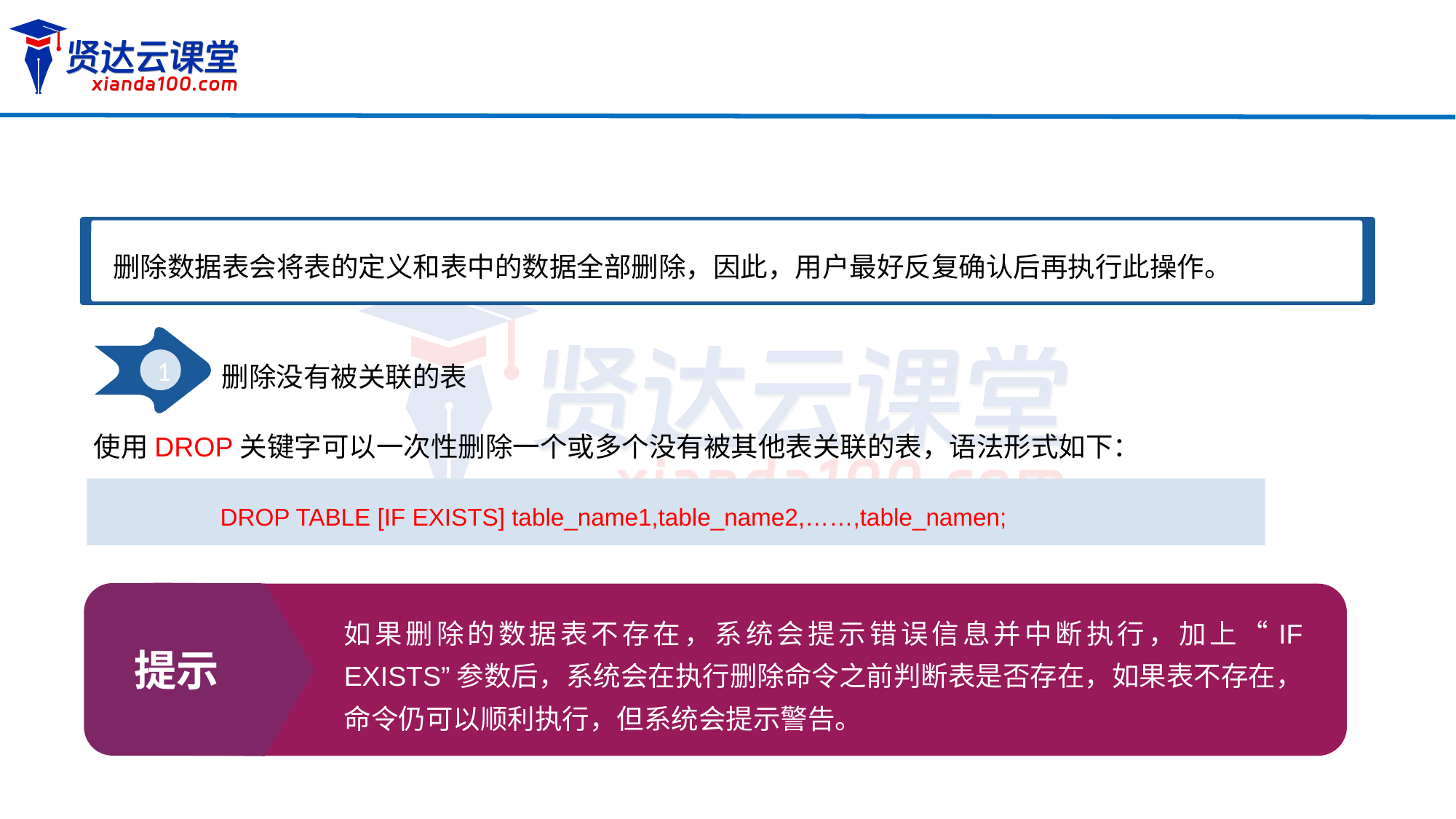

删除数据表会将表的定义和表中的数据全部删除，因此，用户最好反复确认后再执行此操作。

1
删除没有被关联的表
使用DROP关键字可以一次性删除一个或多个没有被其他表关联的表，语法形式如下：

DROP TABLE [IF EXISTS] table_name1,table_name2,……,table_namen;
提示

如果删除的数据表不存在，系统会提示错误信息并中断执行，加上“IF EXISTS”参数后，系统会在执行删除命令之前判断表是否存在，如果表不存在，命令仍可以顺利执行，但系统会提示警告。